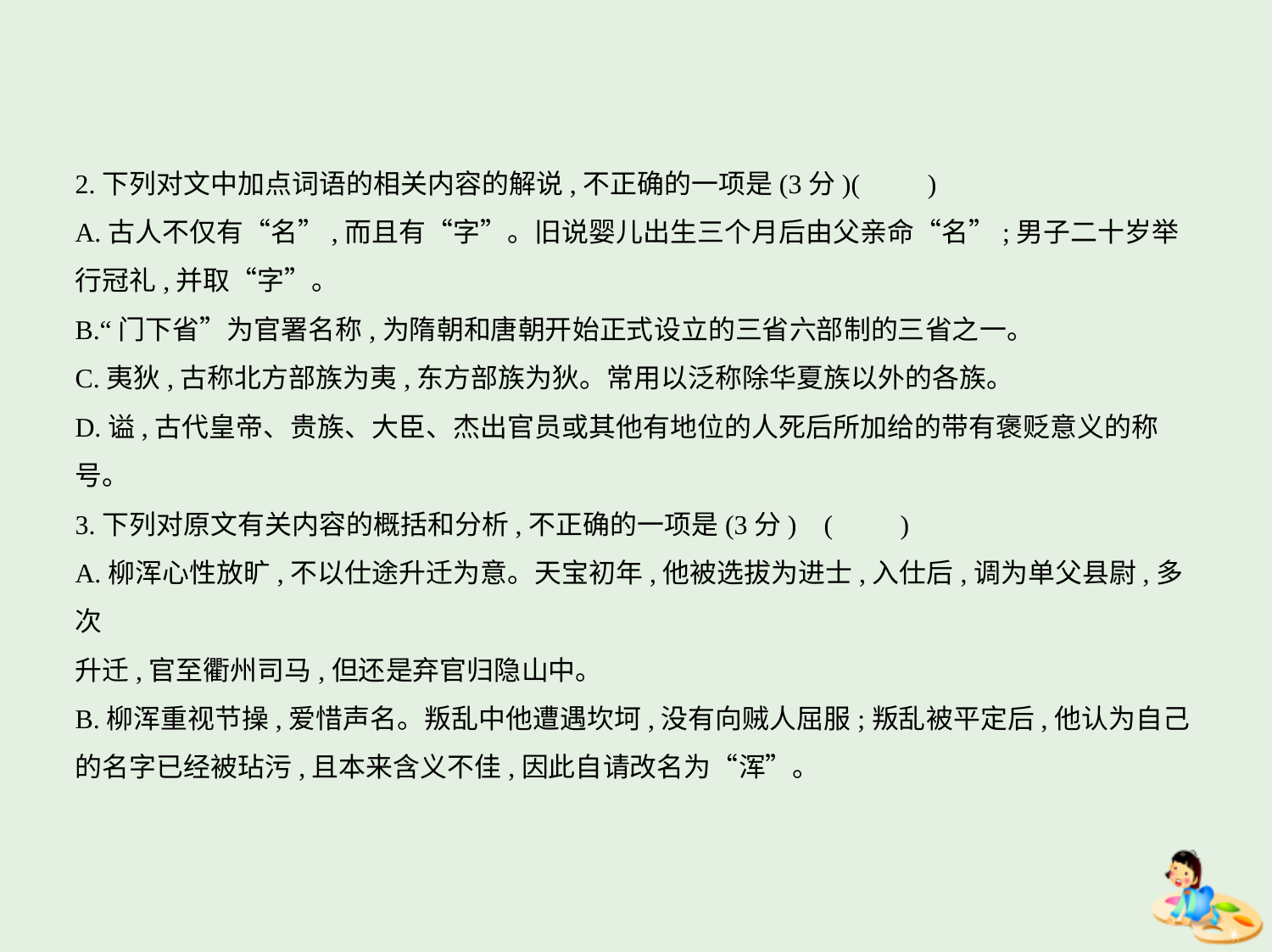

2.下列对文中加点词语的相关内容的解说,不正确的一项是(3分)(　　)
A.古人不仅有“名”,而且有“字”。旧说婴儿出生三个月后由父亲命“名”;男子二十岁举
行冠礼,并取“字”。
B.“门下省”为官署名称,为隋朝和唐朝开始正式设立的三省六部制的三省之一。
C.夷狄,古称北方部族为夷,东方部族为狄。常用以泛称除华夏族以外的各族。
D.谥,古代皇帝、贵族、大臣、杰出官员或其他有地位的人死后所加给的带有褒贬意义的称
号。
3.下列对原文有关内容的概括和分析,不正确的一项是(3分) (　　)
A.柳浑心性放旷,不以仕途升迁为意。天宝初年,他被选拔为进士,入仕后,调为单父县尉,多次
升迁,官至衢州司马,但还是弃官归隐山中。
B.柳浑重视节操,爱惜声名。叛乱中他遭遇坎坷,没有向贼人屈服;叛乱被平定后,他认为自己
的名字已经被玷污,且本来含义不佳,因此自请改名为“浑”。